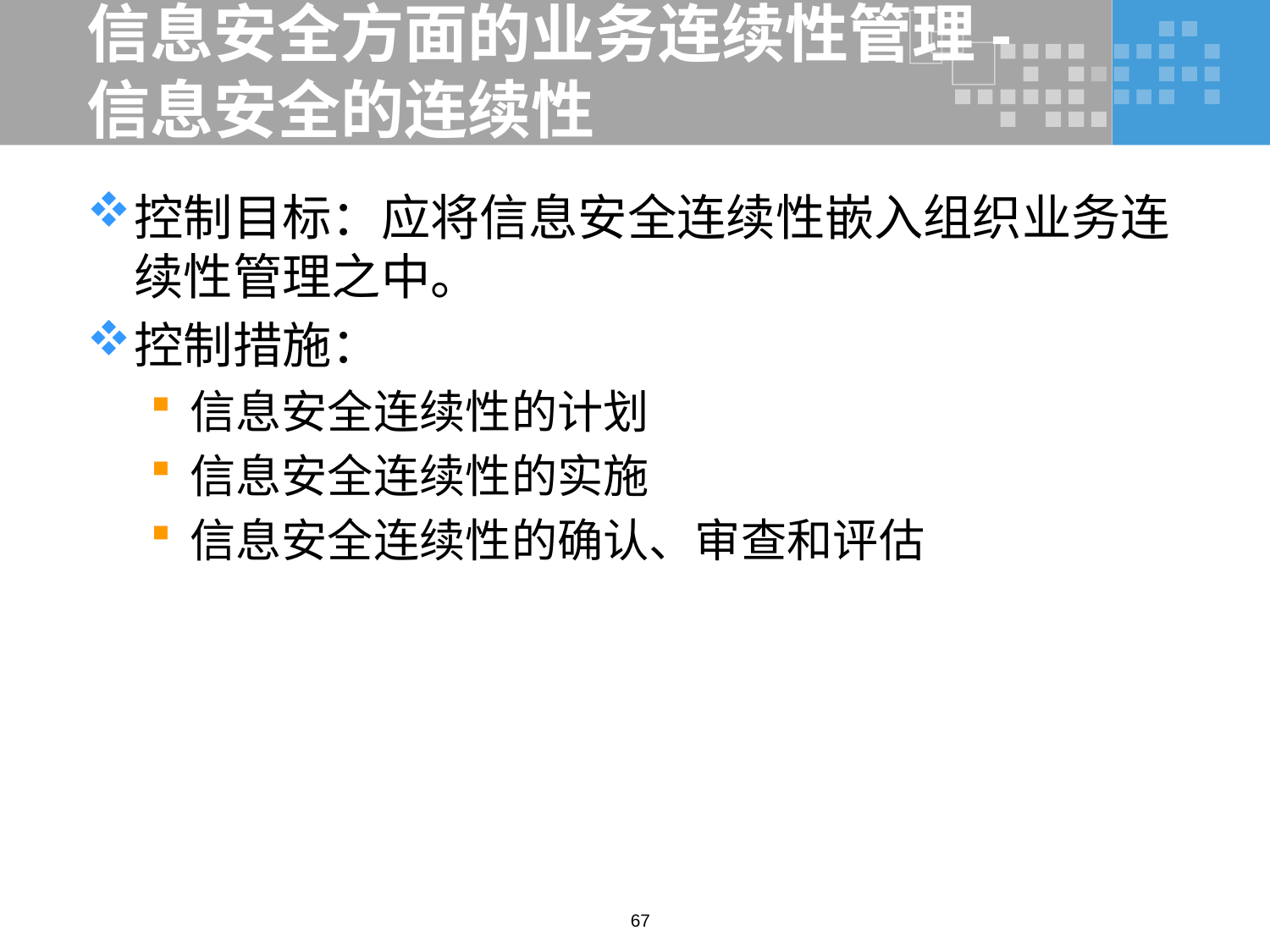

# 信息安全方面的业务连续性管理-信息安全的连续性
控制目标：应将信息安全连续性嵌入组织业务连续性管理之中。
控制措施：
信息安全连续性的计划
信息安全连续性的实施
信息安全连续性的确认、审查和评估

67